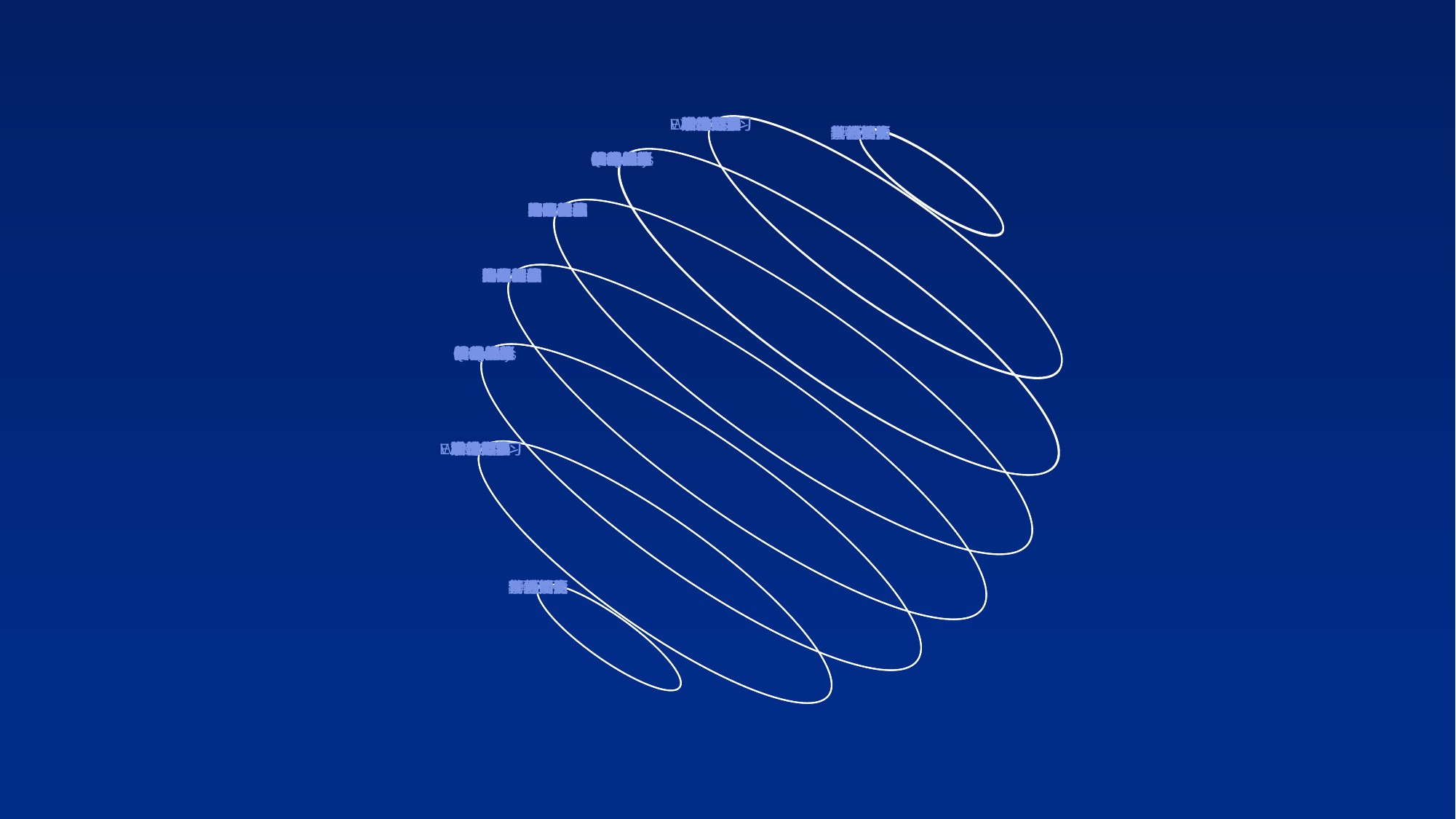

3D立体
缩放定位
母版
动态图表
素材分享
设计灵感
其他风格
WPS
EXCEL学习
WORD学习
学习方法
演讲技巧
媒体运营
职场办公
活动赛事

素材整合
宣传漫画
宏
其他插件
新手问题
色彩渐变
视频元素
黑金风
个人简历
其他技能
故事思考
整改复盘
知识问答
模仿训练
美化训练
代做定制
国外作品
国内作品
网站推荐
素材来源
搜索技巧
PPT模板
神器种草
工具软件
Qingtools
英豪插件
口袋动画
ThreeD
OneKey
Nordri

iSlide
加密保护
管理保存
格式转换
打印输出
格式设置
嵌入打包
视频交互
片头制作
音频合成
配音同步
特殊音效
背景音乐
MG动画
页面切换
交互触发
动画作品
动画教程
主题配色
配色方案

iSlide
加密保护
管理保存
格式转换
打印输出
格式设置
嵌入打包
视频交互
片头制作
音频合成
配音同步
特殊音效
背景音乐
MG动画
页面切换
交互触发
动画作品
动画教程
主题配色
配色方案

故事思考
整改复盘
知识问答
模仿训练
美化训练
代做定制
国外作品
国内作品
网站推荐
素材来源
搜索技巧
PPT模板
神器种草
工具软件
Qingtools
英豪插件
口袋动画
ThreeD
OneKey
Nordri

3D立体
缩放定位
母版
动态图表
素材分享
设计灵感
其他风格
WPS
EXCEL学习
WORD学习
学习方法
演讲技巧
媒体运营
职场办公
活动赛事

素材整合
宣传漫画
宏
其他插件
新手问题
色彩渐变
视频元素
黑金风
个人简历
其他技能